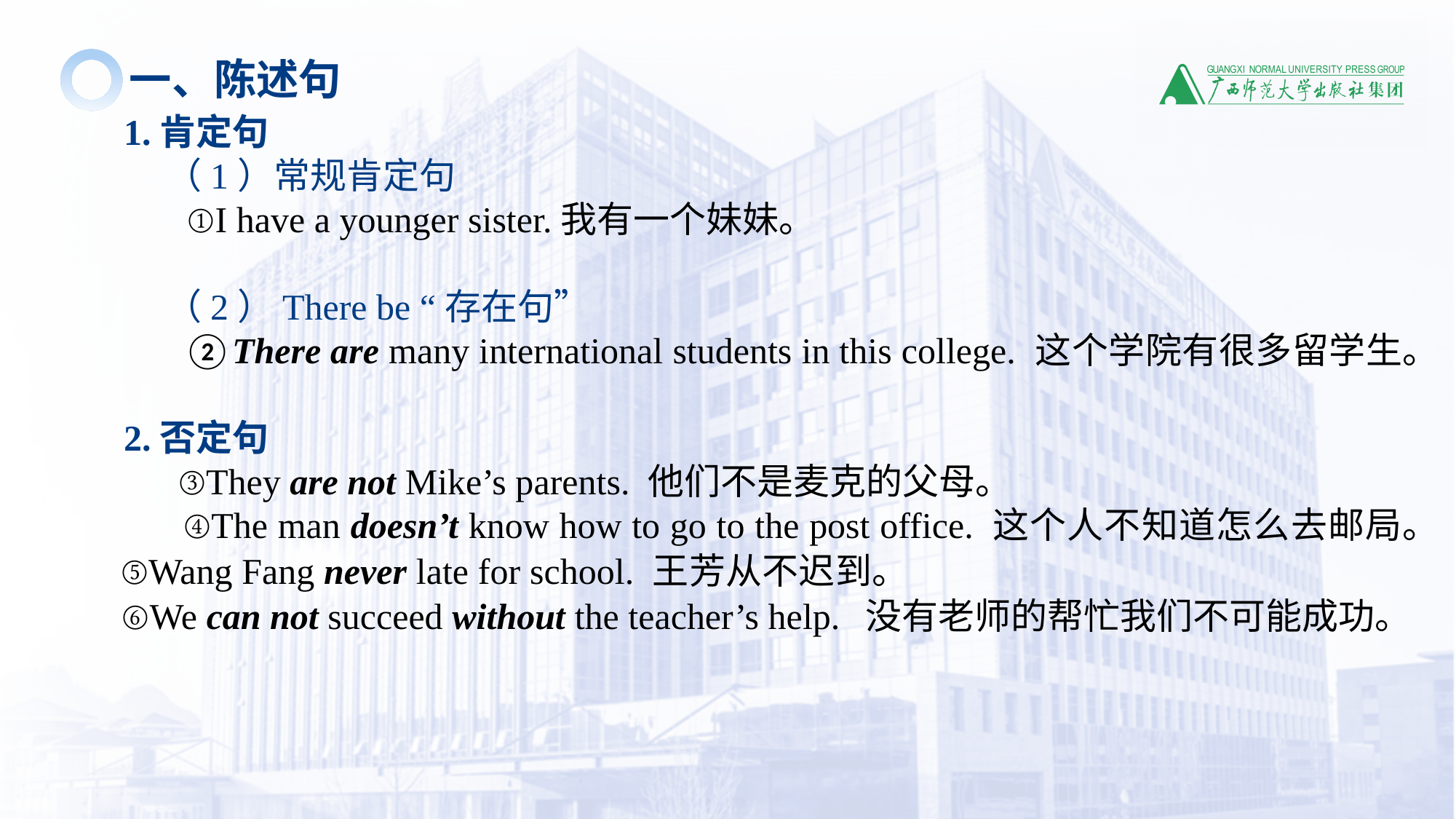

一、陈述句

1.肯定句
    （1）常规肯定句
       ①I have a younger sister.我有一个妹妹。

    （2）There be “存在句”
       ②There are many international students in this college. 这个学院有很多留学生。

2.否定句
      ③They are not Mike’s parents. 他们不是麦克的父母。
      ④The man doesn’t know how to go to the post office. 这个人不知道怎么去邮局。

 ⑤Wang Fang never late for school. 王芳从不迟到。
⑥We can not succeed without the teacher’s help.  没有老师的帮忙我们不可能成功。